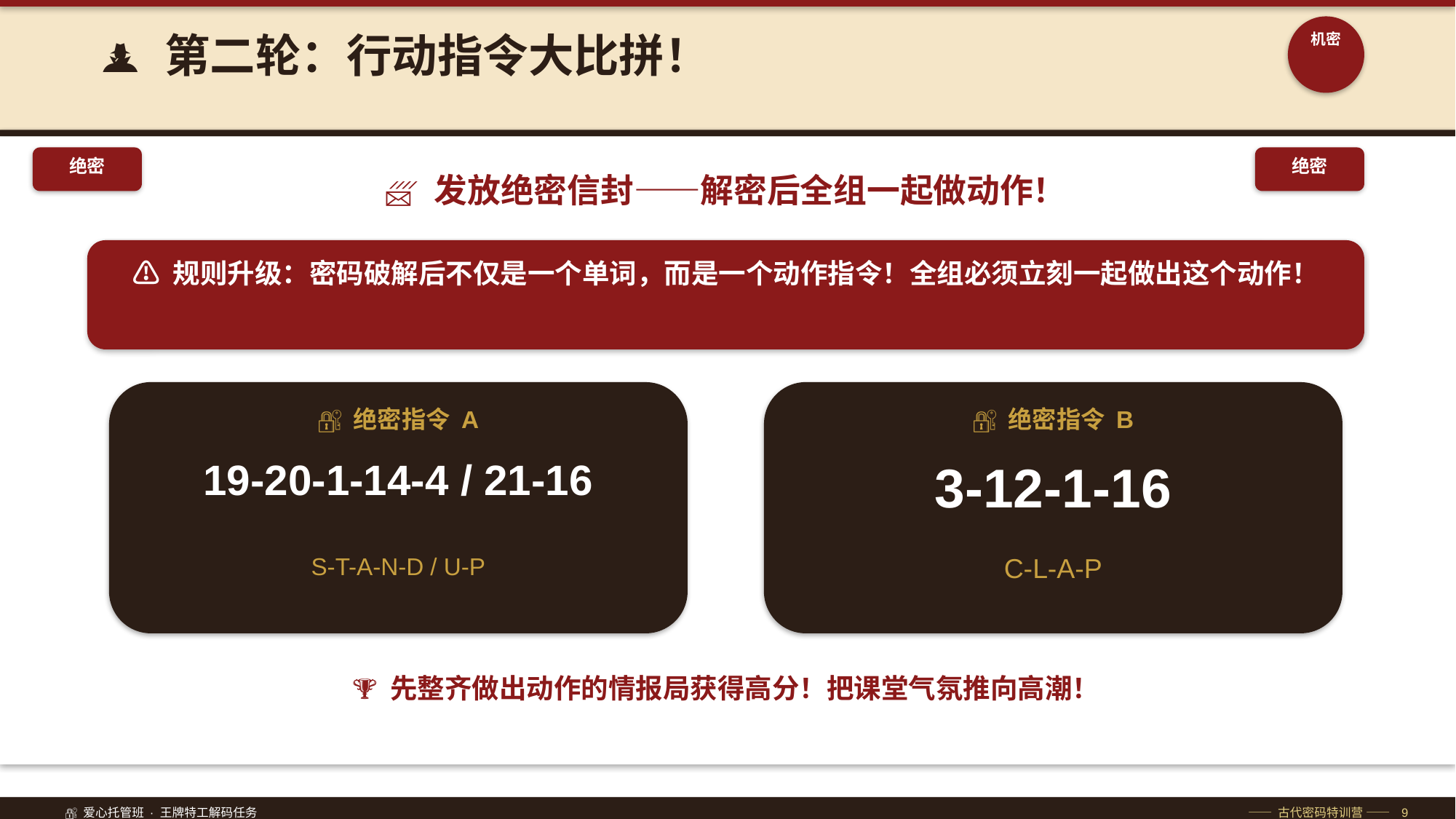

🕵️ 第二轮：行动指令大比拼！
机密

绝密
绝密
📨 发放绝密信封——解密后全组一起做动作！

⚠️ 规则升级：密码破解后不仅是一个单词，而是一个动作指令！全组必须立刻一起做出这个动作！

🔐 绝密指令 A
🔐 绝密指令 B
19-20-1-14-4 / 21-16
3-12-1-16
S-T-A-N-D / U-P
C-L-A-P
🏆 先整齐做出动作的情报局获得高分！把课堂气氛推向高潮！

🔐 爱心托管班 · 王牌特工解码任务
—— 古代密码特训营 ——   9